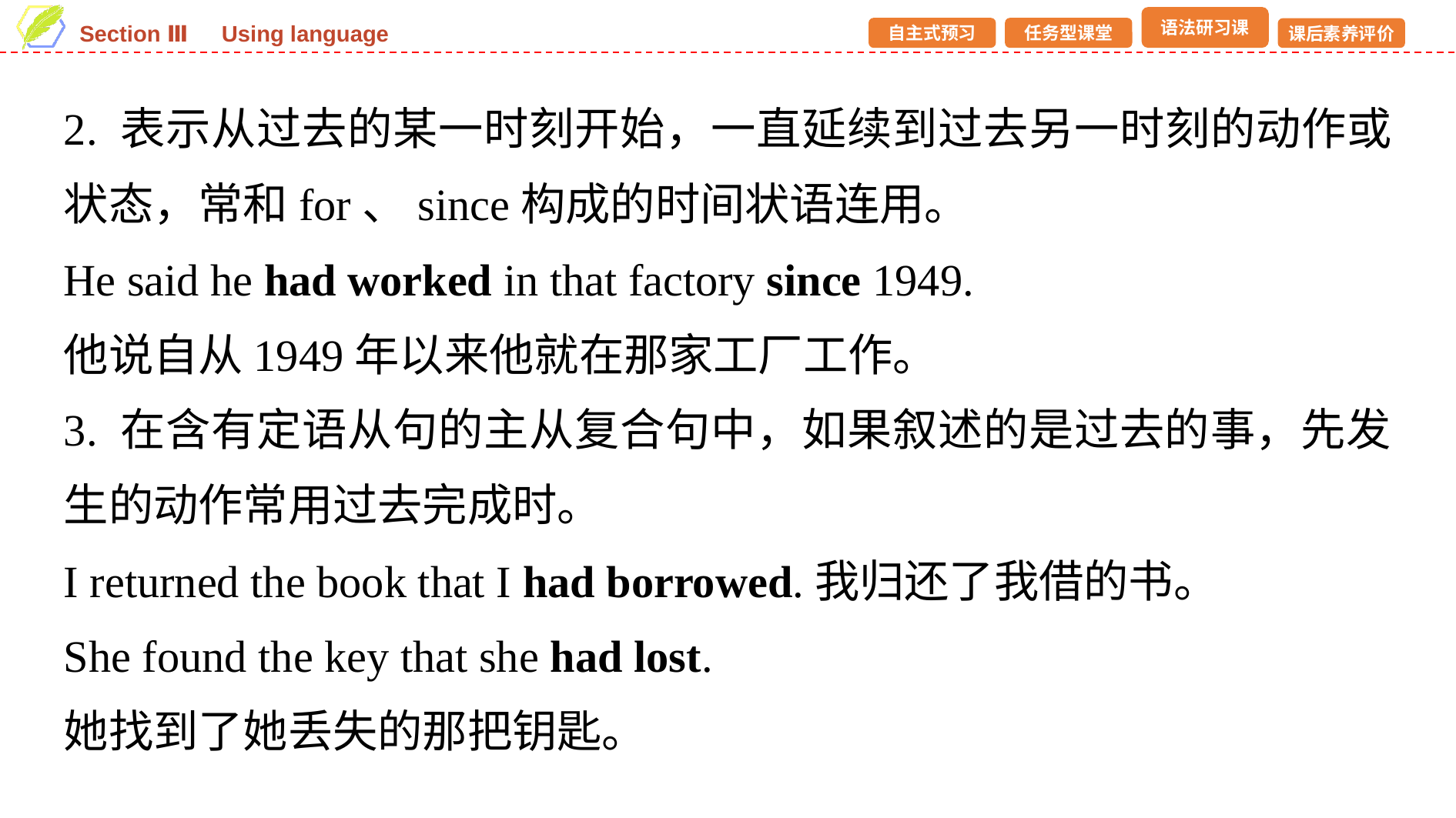

2. 表示从过去的某一时刻开始，一直延续到过去另一时刻的动作或状态，常和for、since构成的时间状语连用。
He said he had worked in that factory since 1949.
他说自从1949年以来他就在那家工厂工作。
3. 在含有定语从句的主从复合句中，如果叙述的是过去的事，先发生的动作常用过去完成时。
I returned the book that I had borrowed.我归还了我借的书。
She found the key that she had lost.
她找到了她丢失的那把钥匙。